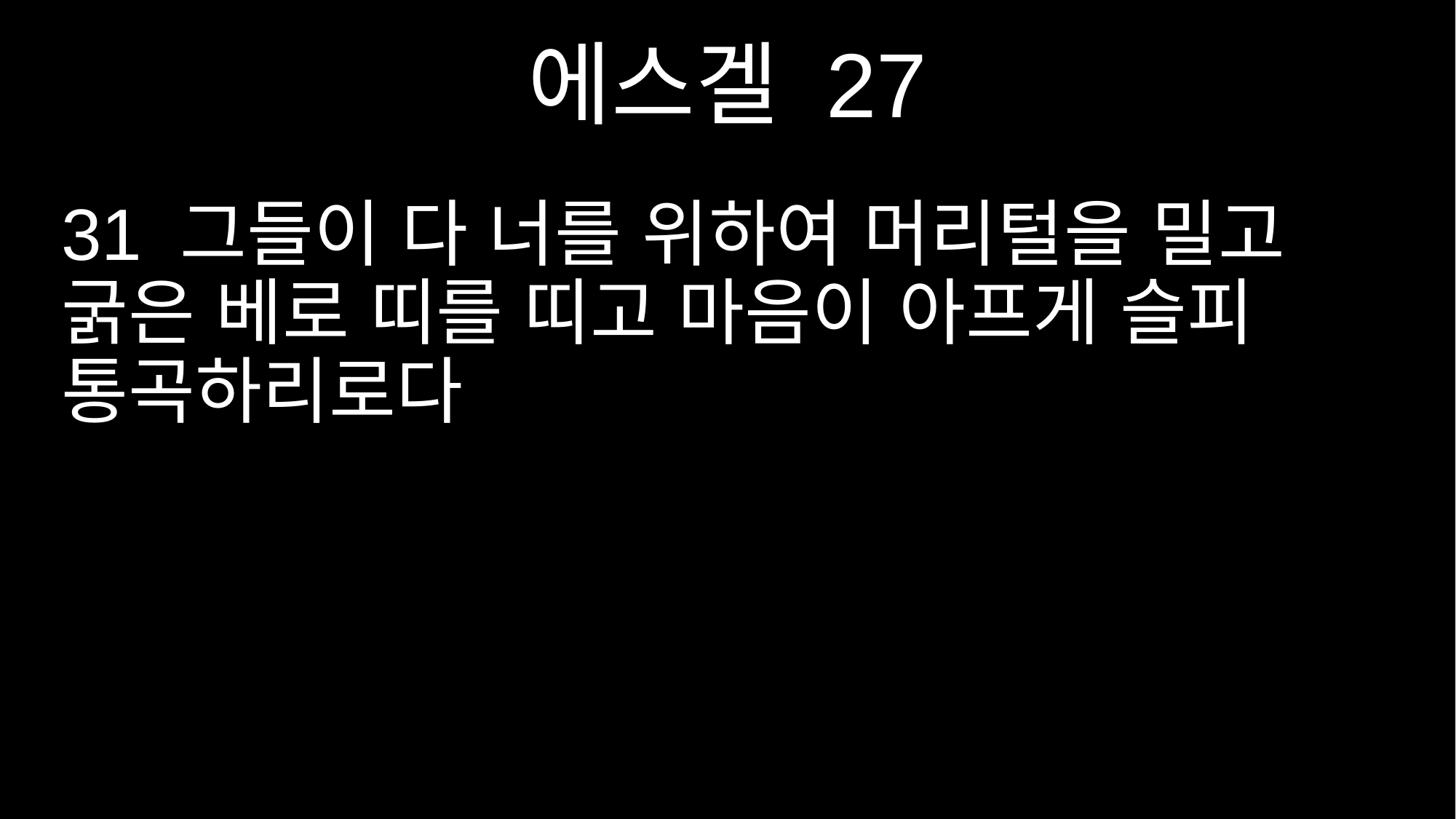

에스겔 27
31 그들이 다 너를 위하여 머리털을 밀고 굵은 베로 띠를 띠고 마음이 아프게 슬피 통곡하리로다